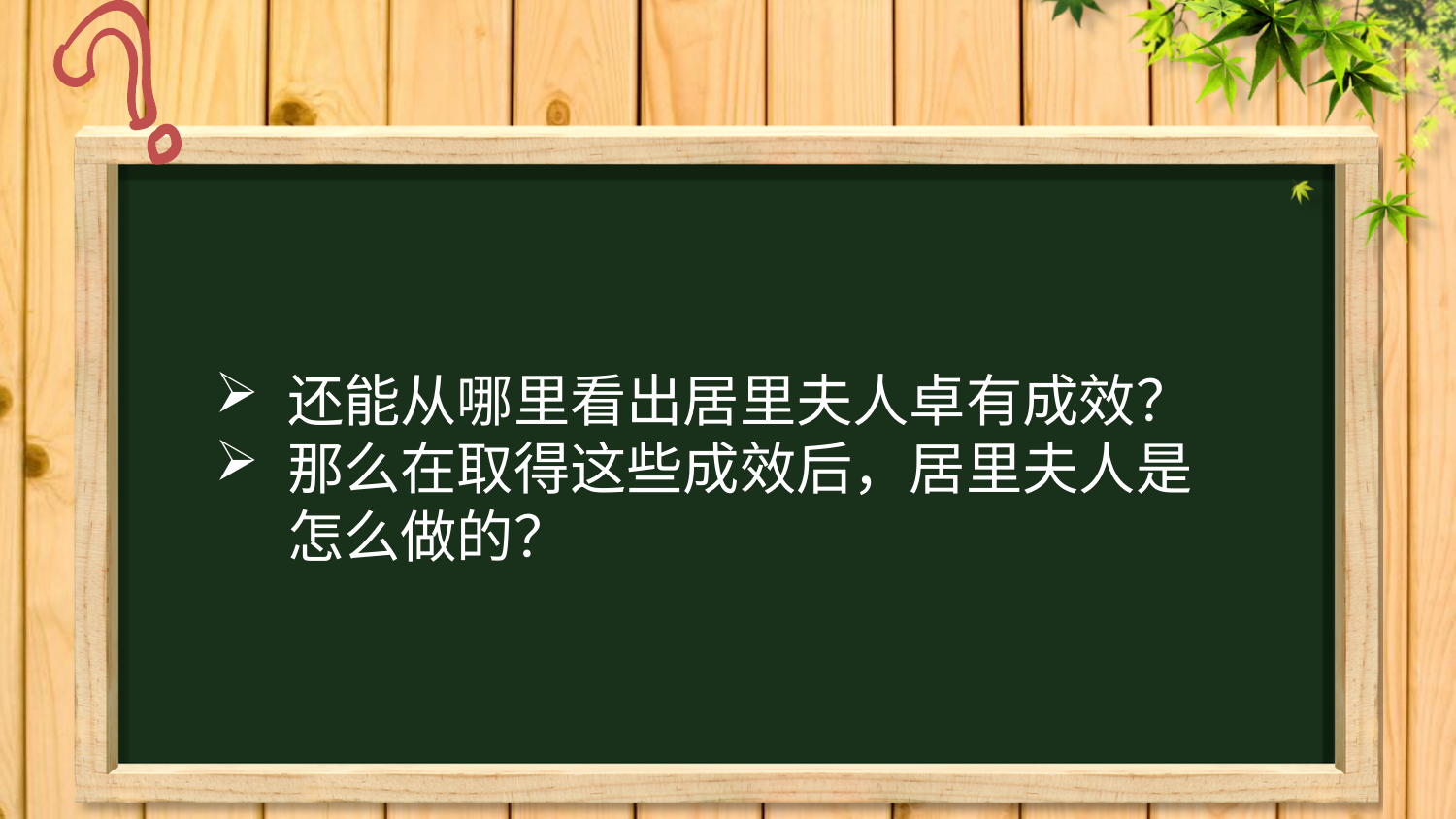

还能从哪里看出居里夫人卓有成效？
那么在取得这些成效后，居里夫人是怎么做的？